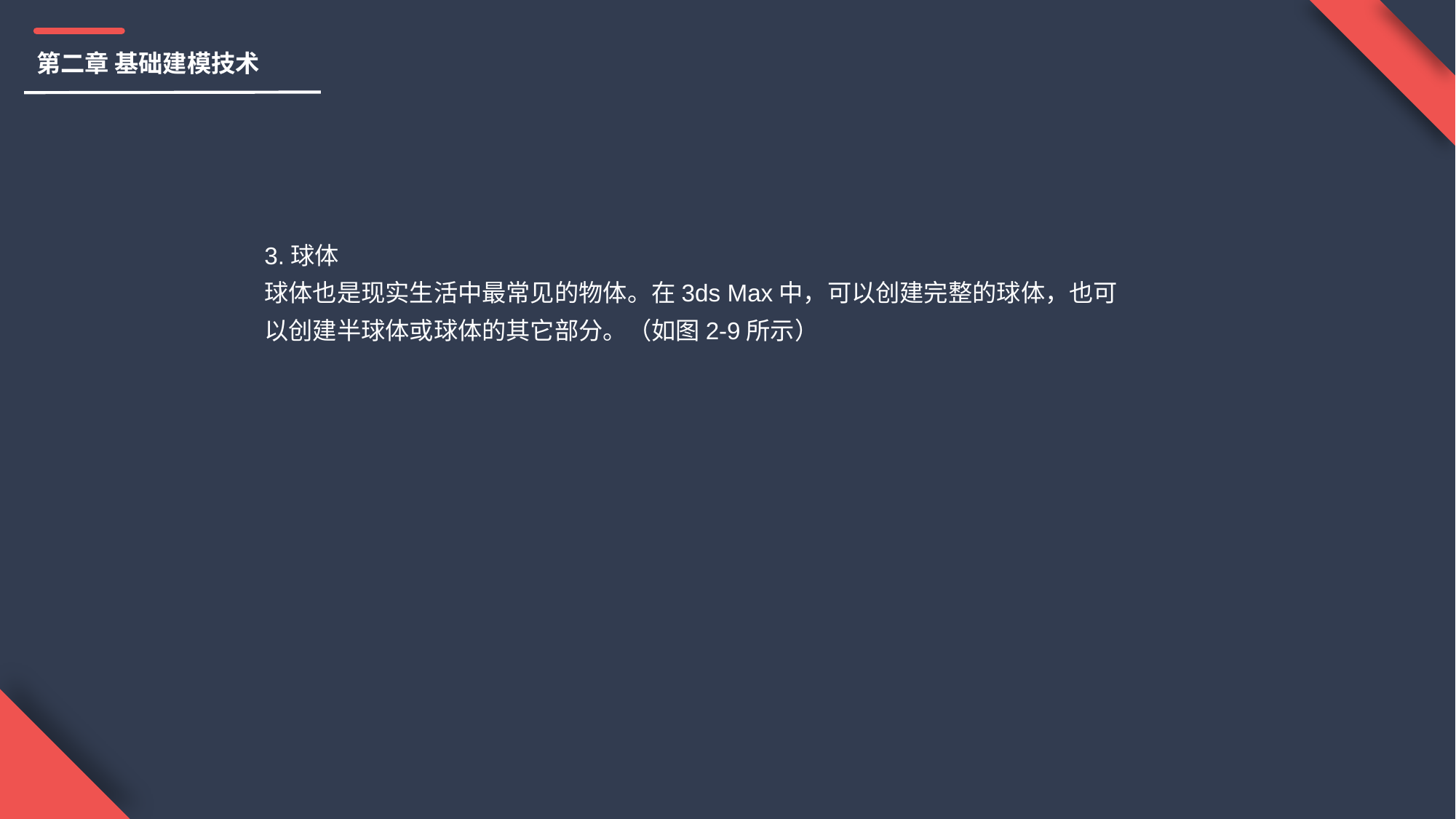

第二章 基础建模技术
3.球体
球体也是现实生活中最常见的物体。在3ds Max中，可以创建完整的球体，也可以创建半球体或球体的其它部分。（如图2-9所示）